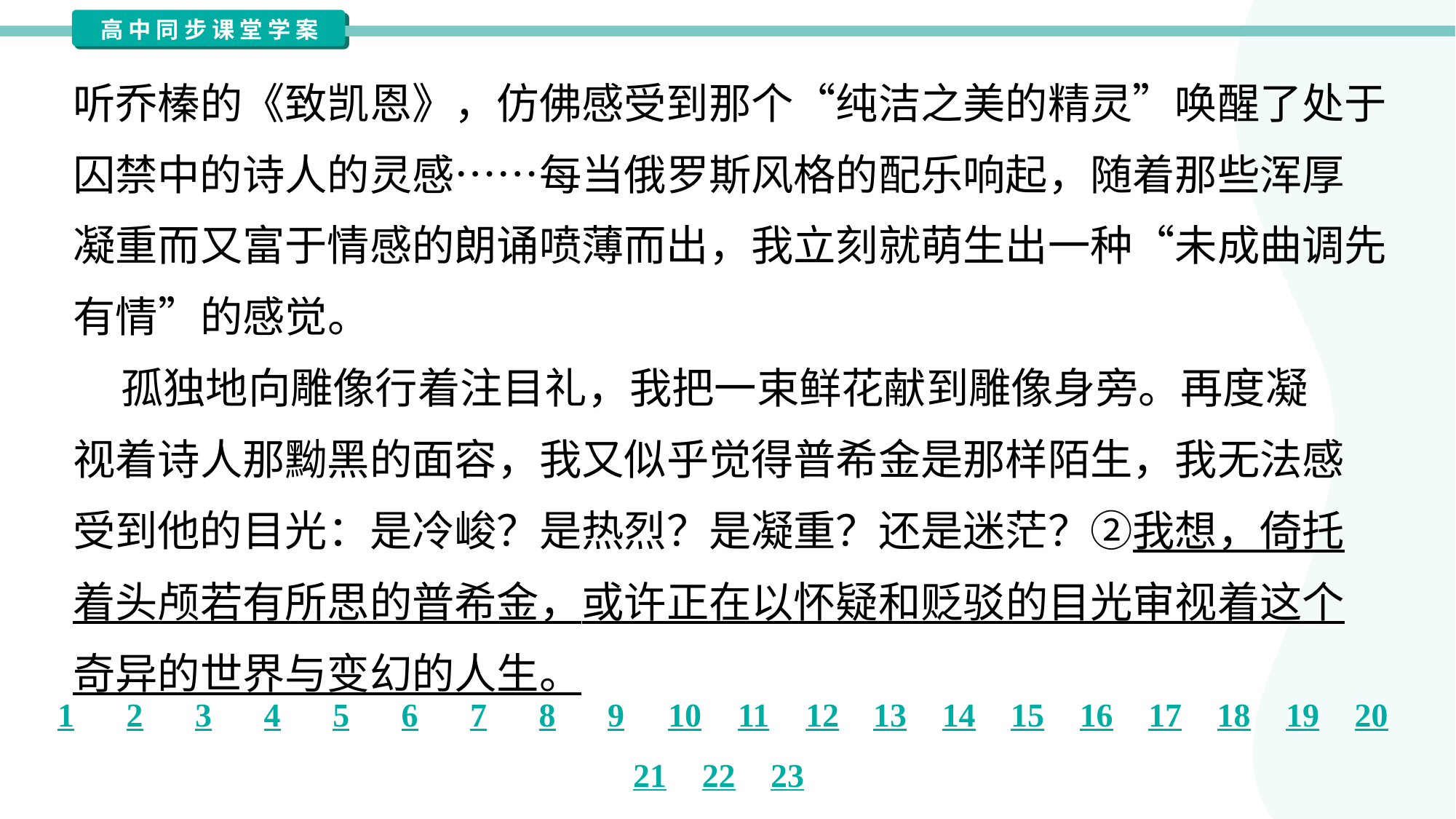

听乔榛的《致凯恩》，仿佛感受到那个“纯洁之美的精灵”唤醒了处于
囚禁中的诗人的灵感……每当俄罗斯风格的配乐响起，随着那些浑厚
凝重而又富于情感的朗诵喷薄而出，我立刻就萌生出一种“未成曲调先
有情”的感觉。
    孤独地向雕像行着注目礼，我把一束鲜花献到雕像身旁。再度凝
视着诗人那黝黑的面容，我又似乎觉得普希金是那样陌生，我无法感
受到他的目光：是冷峻？是热烈？是凝重？还是迷茫？②我想，倚托
着头颅若有所思的普希金，或许正在以怀疑和贬驳的目光审视着这个
奇异的世界与变幻的人生。